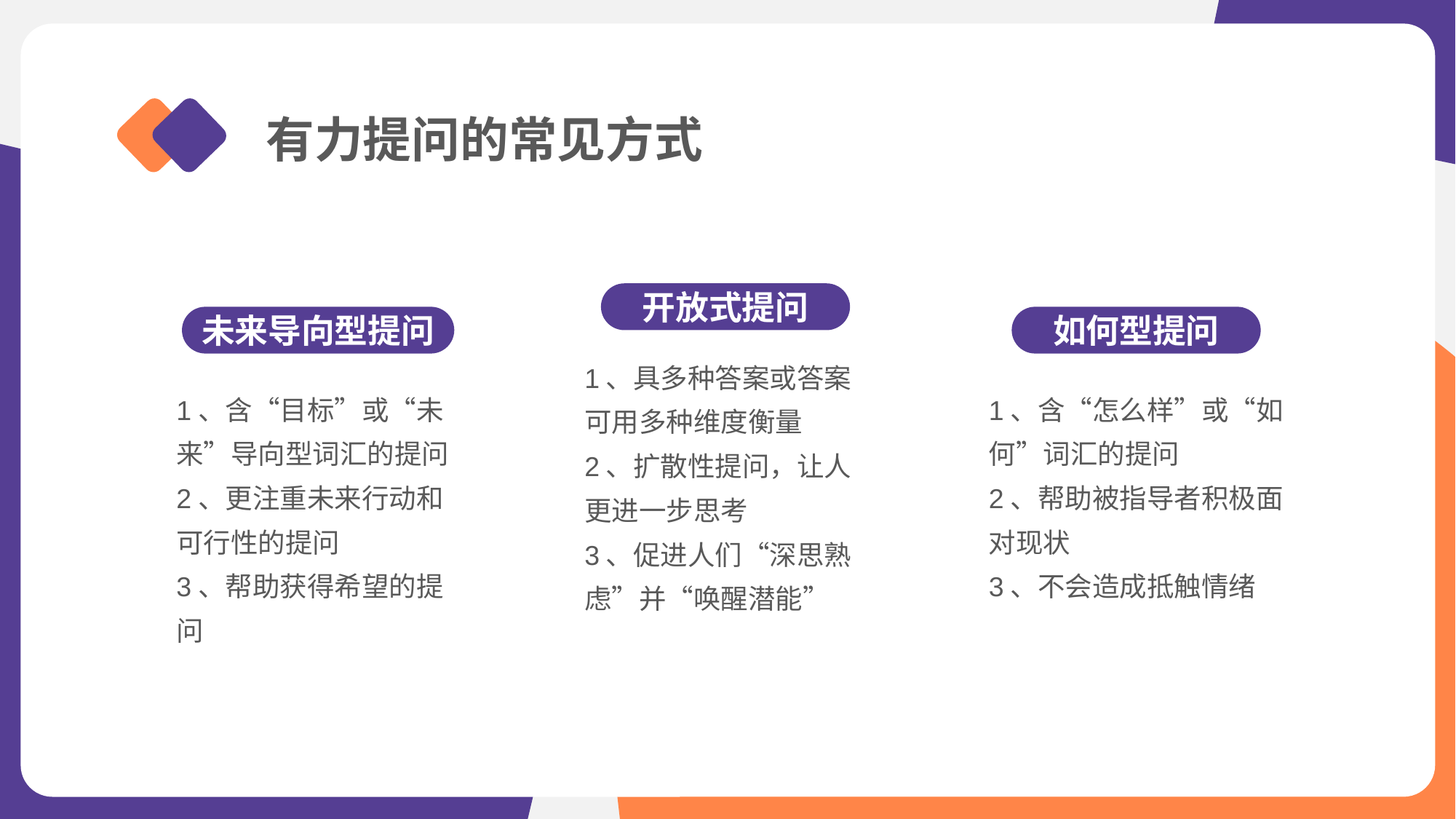

有力提问的常见方式

开放式提问

未来导向型提问
如何型提问
1、具多种答案或答案可用多种维度衡量
2、扩散性提问，让人更进一步思考
3、促进人们“深思熟虑”并“唤醒潜能”
1、含“目标”或“未来”导向型词汇的提问
2、更注重未来行动和可行性的提问
3、帮助获得希望的提问
1、含“怎么样”或“如何”词汇的提问
2、帮助被指导者积极面对现状
3、不会造成抵触情绪